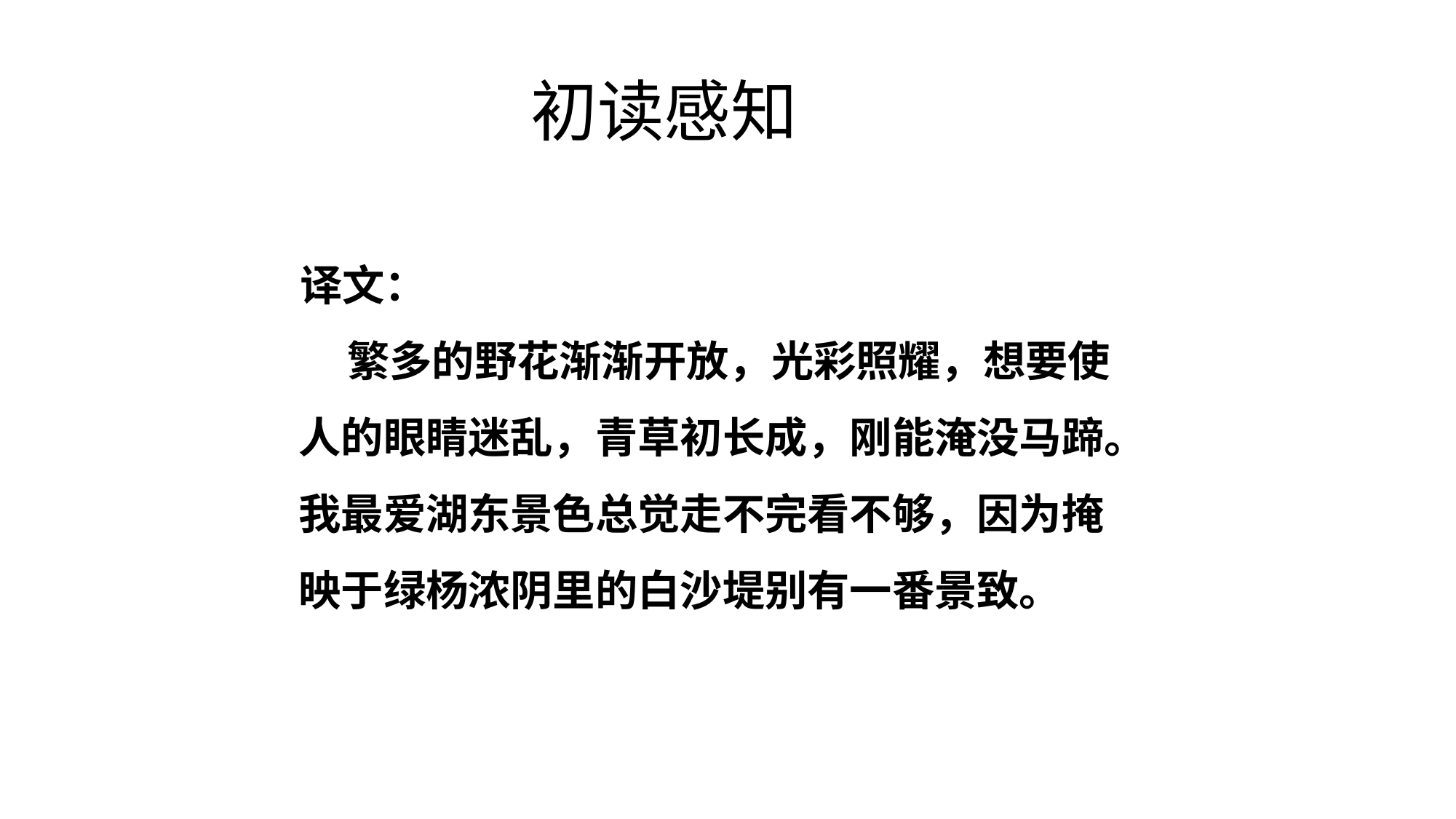

初读感知
译文：
    繁多的野花渐渐开放，光彩照耀，想要使人的眼睛迷乱，青草初长成，刚能淹没马蹄。我最爱湖东景色总觉走不完看不够，因为掩映于绿杨浓阴里的白沙堤别有一番景致。